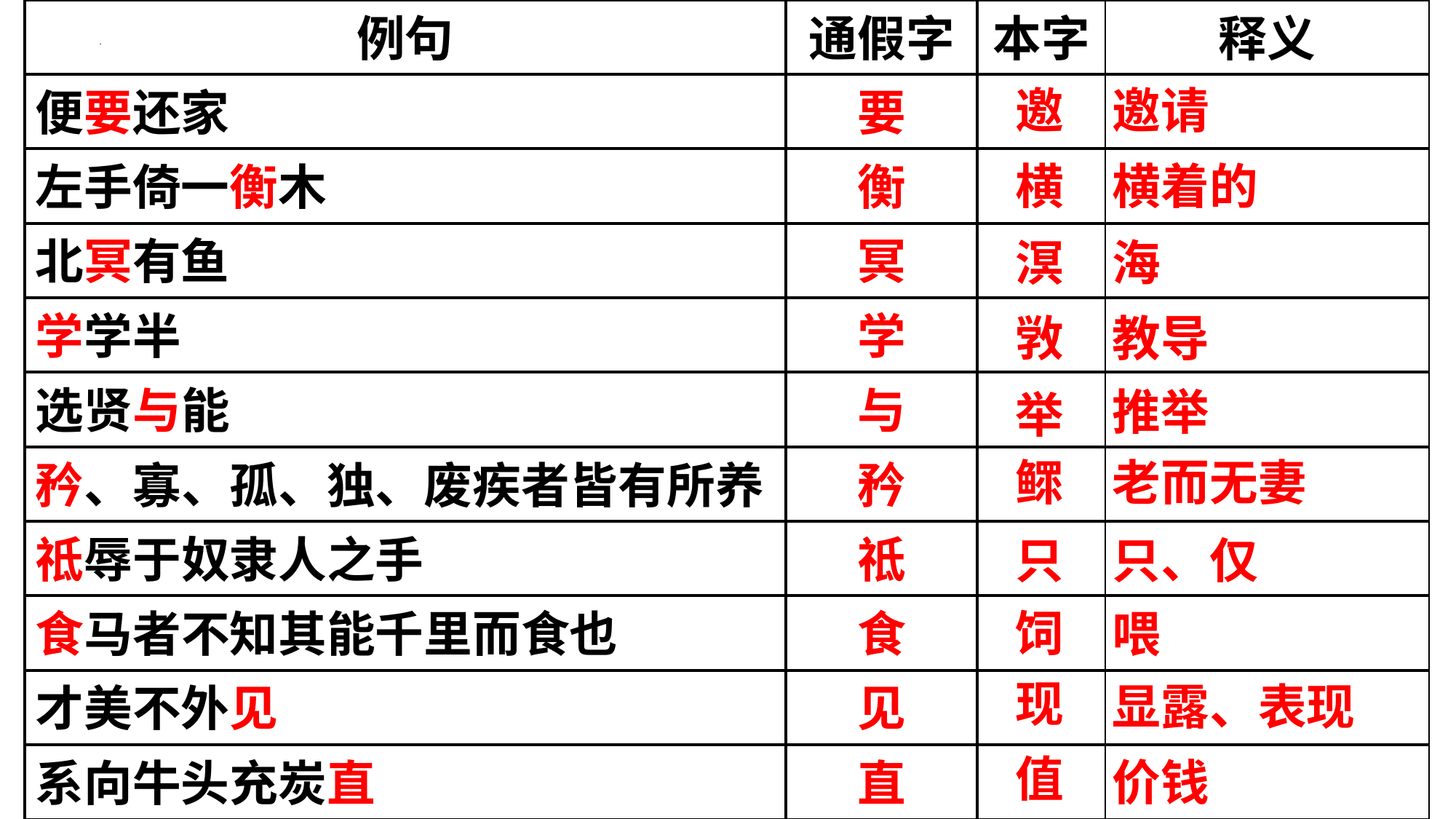

| 例句 | 通假字 | 本字 | 释义 |
| --- | --- | --- | --- |
| 便要还家 | 要 |  |  |
| 左手倚一衡木 | 衡 |  |  |
| 北冥有鱼 | 冥 |  |  |
| 学学半 | 学 |  |  |
| 选贤与能 | 与 |  |  |
| 矜、寡、孤、独、废疾者皆有所养 | 矜 |  |  |
| 祗辱于奴隶人之手 | 祗 |  |  |
| 食马者不知其能千里而食也 | 食 |  |  |
| 才美不外见 | 见 |  |  |
| 系向牛头充炭直 | 直 |  |  |
邀
邀请
横
横着的
溟
海
敩
教导
推举
举
鳏
老而无妻
只、仅
只
饲
喂
现
显露、表现
值
价钱